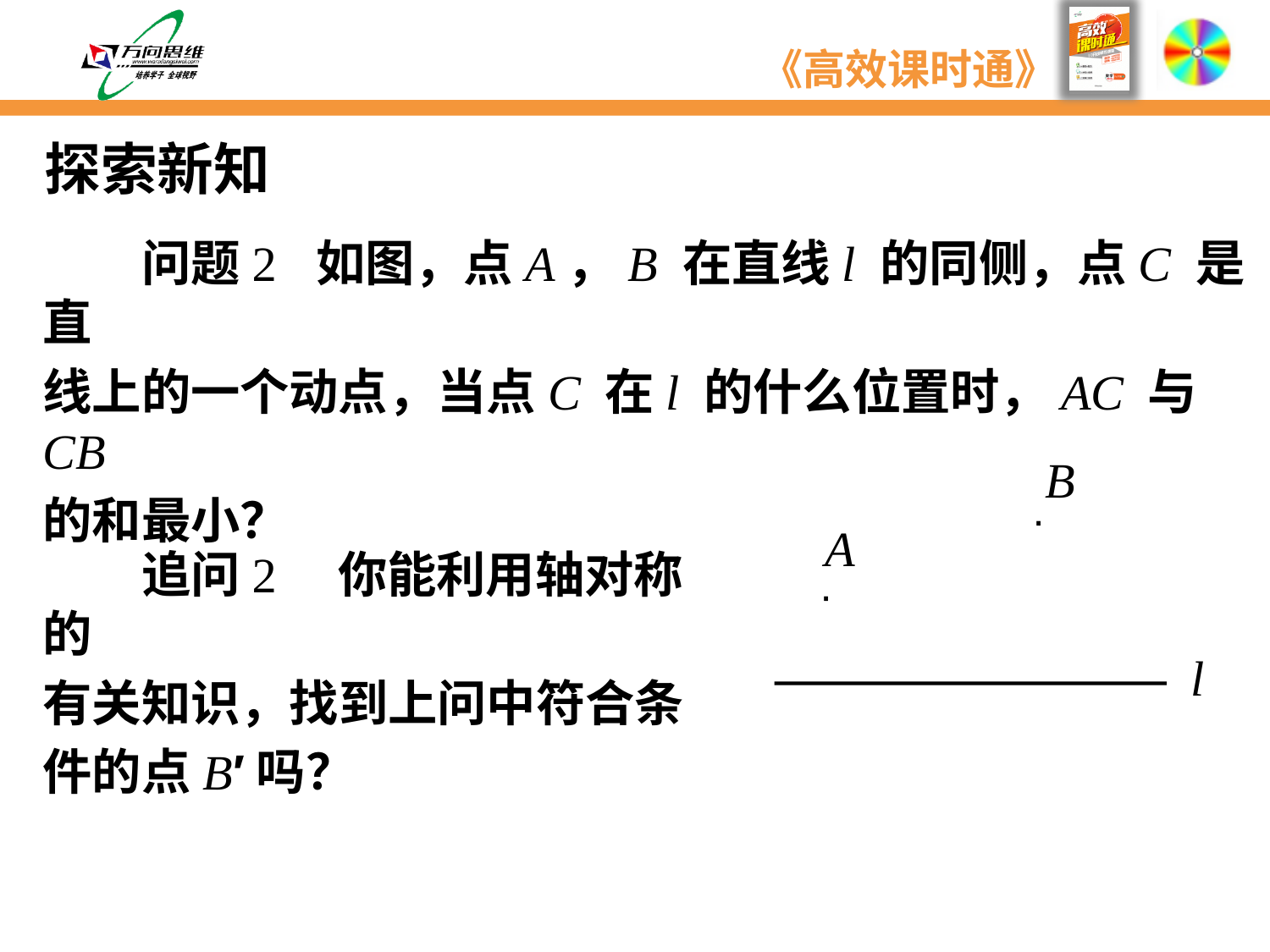

探索新知
　　问题2  如图，点A，B 在直线l 的同侧，点C 是直
线上的一个动点，当点C 在l 的什么位置时，AC 与CB
的和最小？
B
·
A
·
l

　　追问2　你能利用轴对称的
有关知识，找到上问中符合条
件的点B′吗？